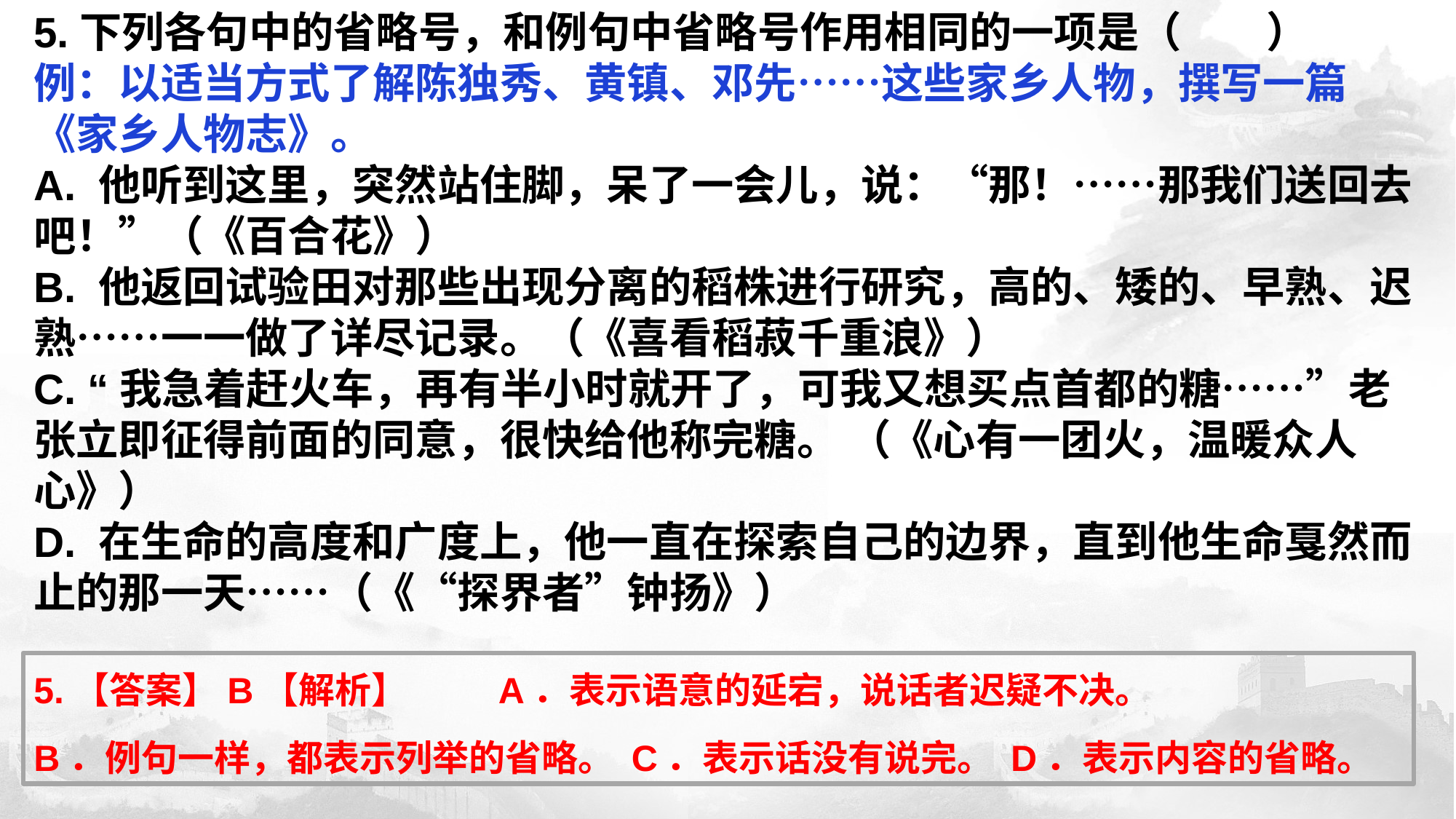

5.下列各句中的省略号，和例句中省略号作用相同的一项是（　　）
例：以适当方式了解陈独秀、黄镇、邓先……这些家乡人物，撰写一篇《家乡人物志》。
A. 他听到这里，突然站住脚，呆了一会儿，说：“那！……那我们送回去吧！”（《百合花》）
B. 他返回试验田对那些出现分离的稻株进行研究，高的、矮的、早熟、迟熟……一一做了详尽记录。（《喜看稻菽千重浪》）
C. “我急着赶火车，再有半小时就开了，可我又想买点首都的糖……”老张立即征得前面的同意，很快给他称完糖。 （《心有一团火，温暖众人心》）
D. 在生命的高度和广度上，他一直在探索自己的边界，直到他生命戛然而止的那一天……（《“探界者”钟扬》）
5.【答案】B【解析】          A．表示语意的延宕，说话者迟疑不决。
B．例句一样，都表示列举的省略。 C．表示话没有说完。 D．表示内容的省略。